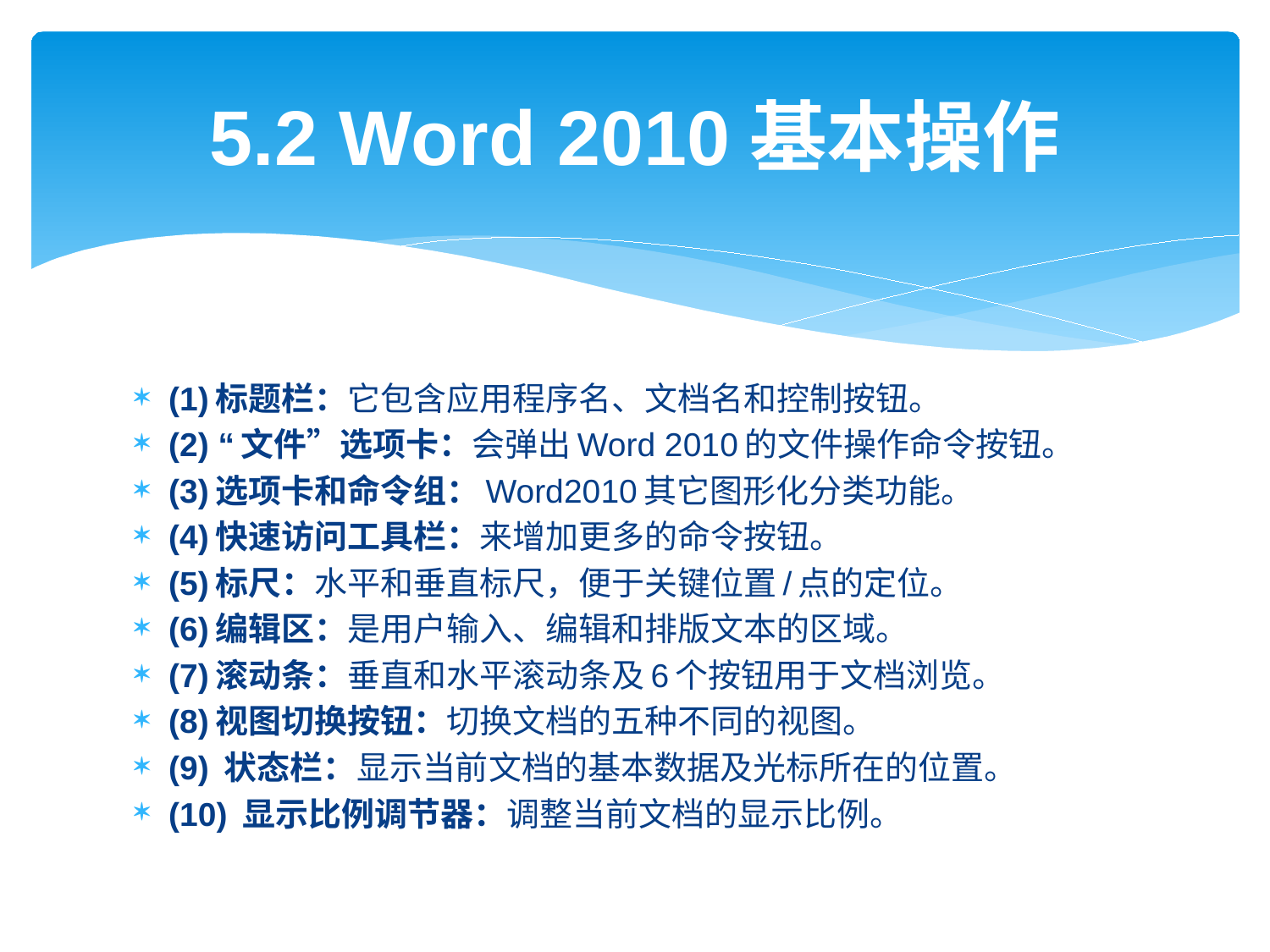

# 5.2 Word 2010基本操作
(1)标题栏：它包含应用程序名、文档名和控制按钮。
(2) “文件”选项卡：会弹出Word 2010的文件操作命令按钮。
(3)选项卡和命令组：Word2010其它图形化分类功能。
(4)快速访问工具栏：来增加更多的命令按钮。
(5)标尺：水平和垂直标尺，便于关键位置/点的定位。
(6)编辑区：是用户输入、编辑和排版文本的区域。
(7)滚动条：垂直和水平滚动条及6个按钮用于文档浏览。
(8)视图切换按钮：切换文档的五种不同的视图。
(9) 状态栏：显示当前文档的基本数据及光标所在的位置。
(10) 显示比例调节器：调整当前文档的显示比例。